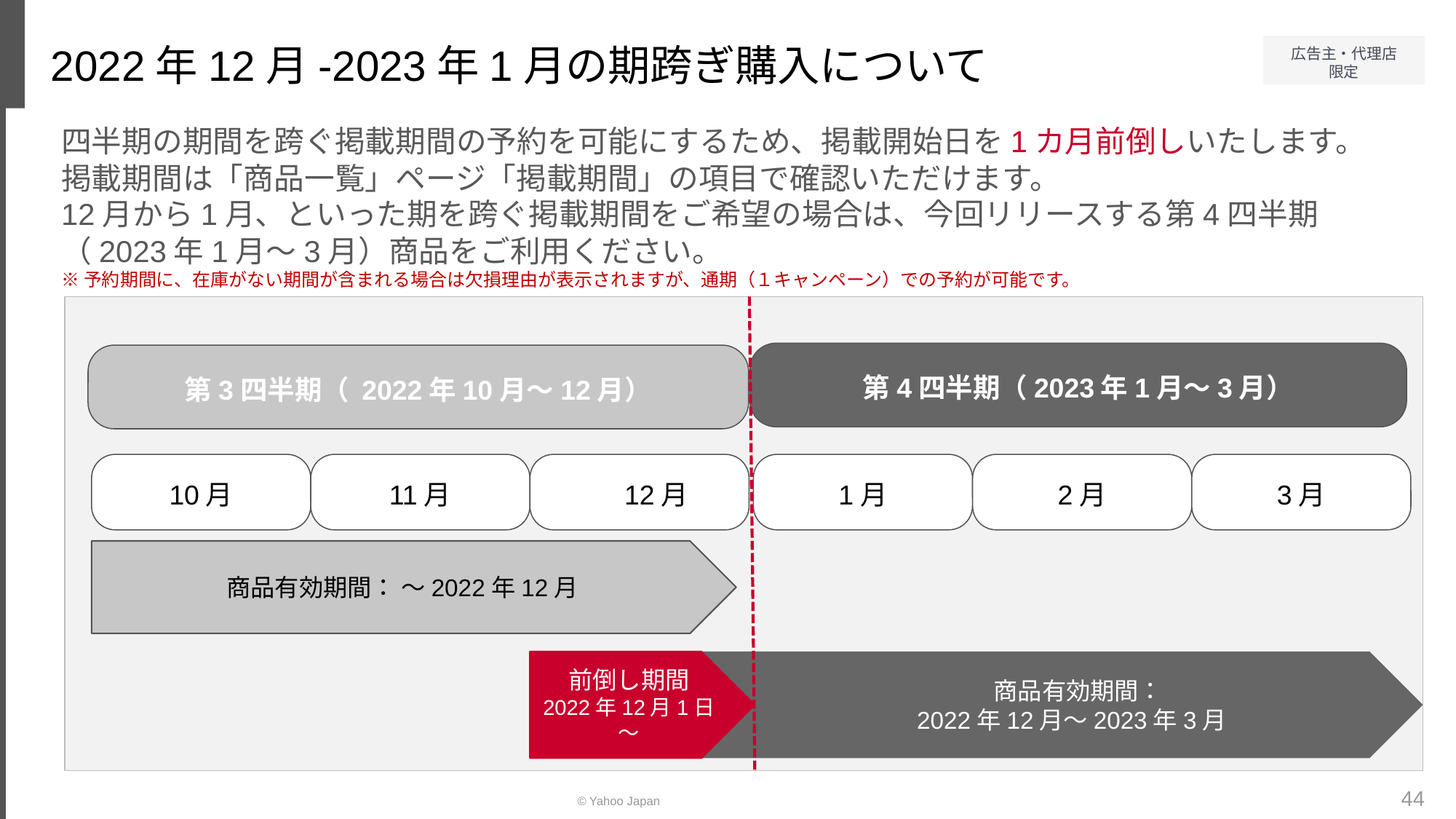

2022年12月-2023年1月の期跨ぎ購入について
四半期の期間を跨ぐ掲載期間の予約を可能にするため、掲載開始日を1カ月前倒しいたします。
掲載期間は「商品一覧」ページ「掲載期間」の項目で確認いただけます。
12月から1月、といった期を跨ぐ掲載期間をご希望の場合は、今回リリースする第4四半期（2023年1月～3月）商品をご利用ください。
※予約期間に、在庫がない期間が含まれる場合は欠損理由が表示されますが、通期（１キャンペーン）での予約が可能です。

第4四半期（2023年1月～3月）
第3四半期（ 2022年10月～12月）
10月
11月
　12月
1月
2月
3月
商品有効期間： ～2022年12月
　　　商品有効期間：
　　2022年12月～2023年3月
前倒し期間
2022年12月1日～
44